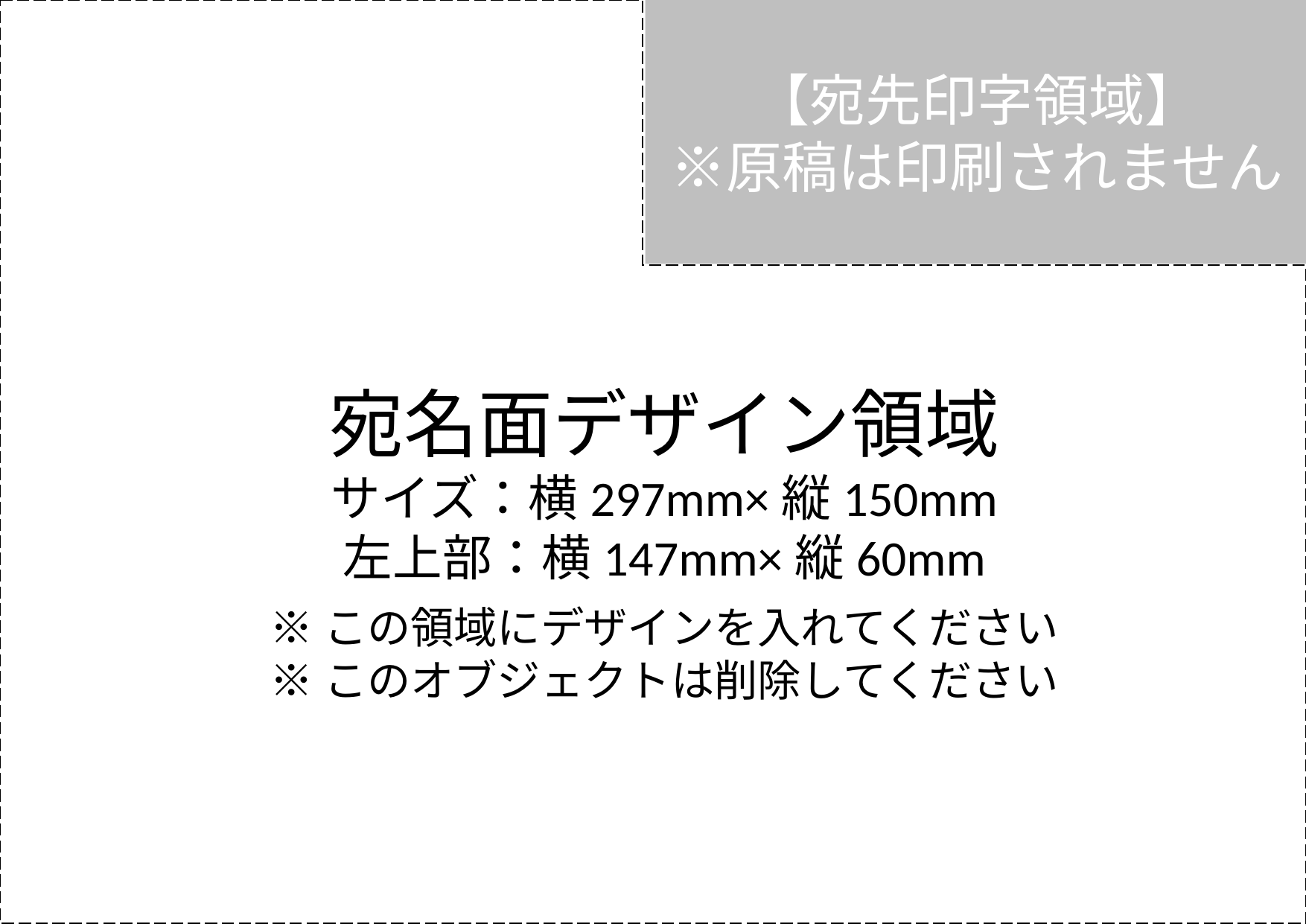

【宛先印字領域】
※原稿は印刷されません

宛名面デザイン領域
サイズ：横297mm×縦150mm
左上部：横147mm×縦60mm

※この領域にデザインを入れてください
※このオブジェクトは削除してください